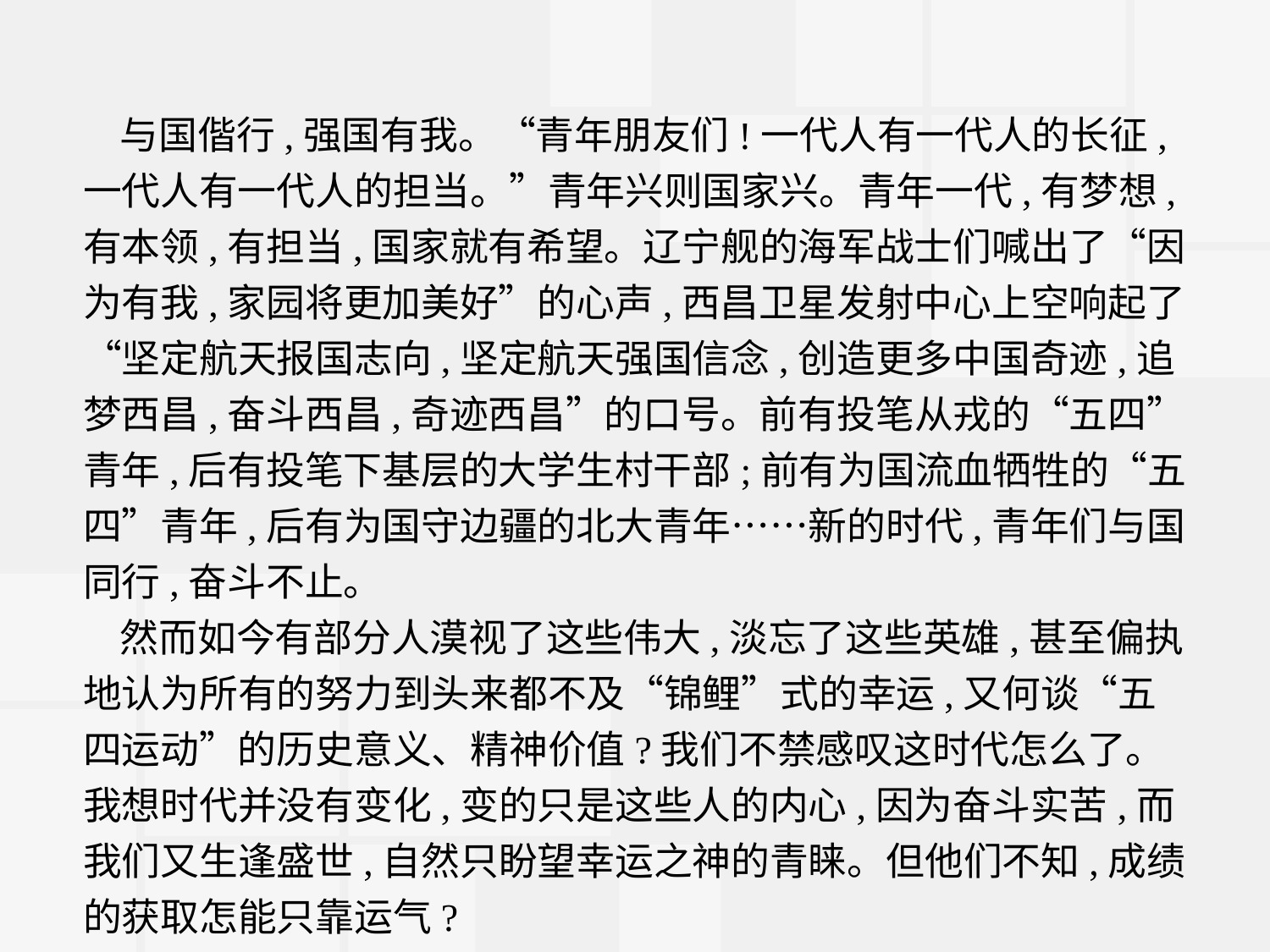

与国偕行,强国有我。“青年朋友们!一代人有一代人的长征,一代人有一代人的担当。”青年兴则国家兴。青年一代,有梦想,有本领,有担当,国家就有希望。辽宁舰的海军战士们喊出了“因为有我,家园将更加美好”的心声,西昌卫星发射中心上空响起了“坚定航天报国志向,坚定航天强国信念,创造更多中国奇迹,追梦西昌,奋斗西昌,奇迹西昌”的口号。前有投笔从戎的“五四”青年,后有投笔下基层的大学生村干部;前有为国流血牺牲的“五四”青年,后有为国守边疆的北大青年……新的时代,青年们与国同行,奋斗不止。
然而如今有部分人漠视了这些伟大,淡忘了这些英雄,甚至偏执地认为所有的努力到头来都不及“锦鲤”式的幸运,又何谈“五四运动”的历史意义、精神价值?我们不禁感叹这时代怎么了。我想时代并没有变化,变的只是这些人的内心,因为奋斗实苦,而我们又生逢盛世,自然只盼望幸运之神的青睐。但他们不知,成绩的获取怎能只靠运气?